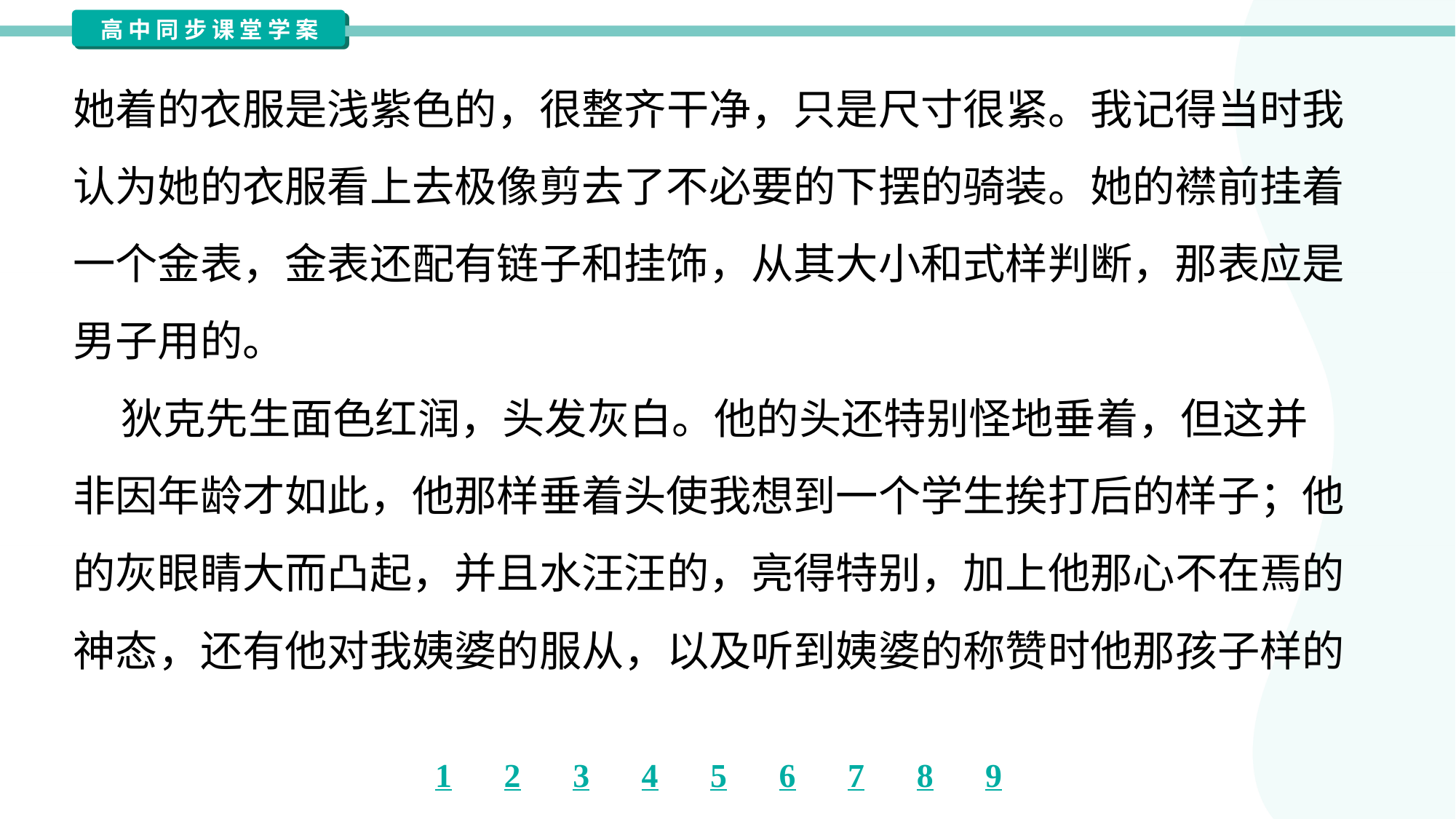

她着的衣服是浅紫色的，很整齐干净，只是尺寸很紧。我记得当时我
认为她的衣服看上去极像剪去了不必要的下摆的骑装。她的襟前挂着
一个金表，金表还配有链子和挂饰，从其大小和式样判断，那表应是
男子用的。
    狄克先生面色红润，头发灰白。他的头还特别怪地垂着，但这并
非因年龄才如此，他那样垂着头使我想到一个学生挨打后的样子；他
的灰眼睛大而凸起，并且水汪汪的，亮得特别，加上他那心不在焉的
神态，还有他对我姨婆的服从，以及听到姨婆的称赞时他那孩子样的